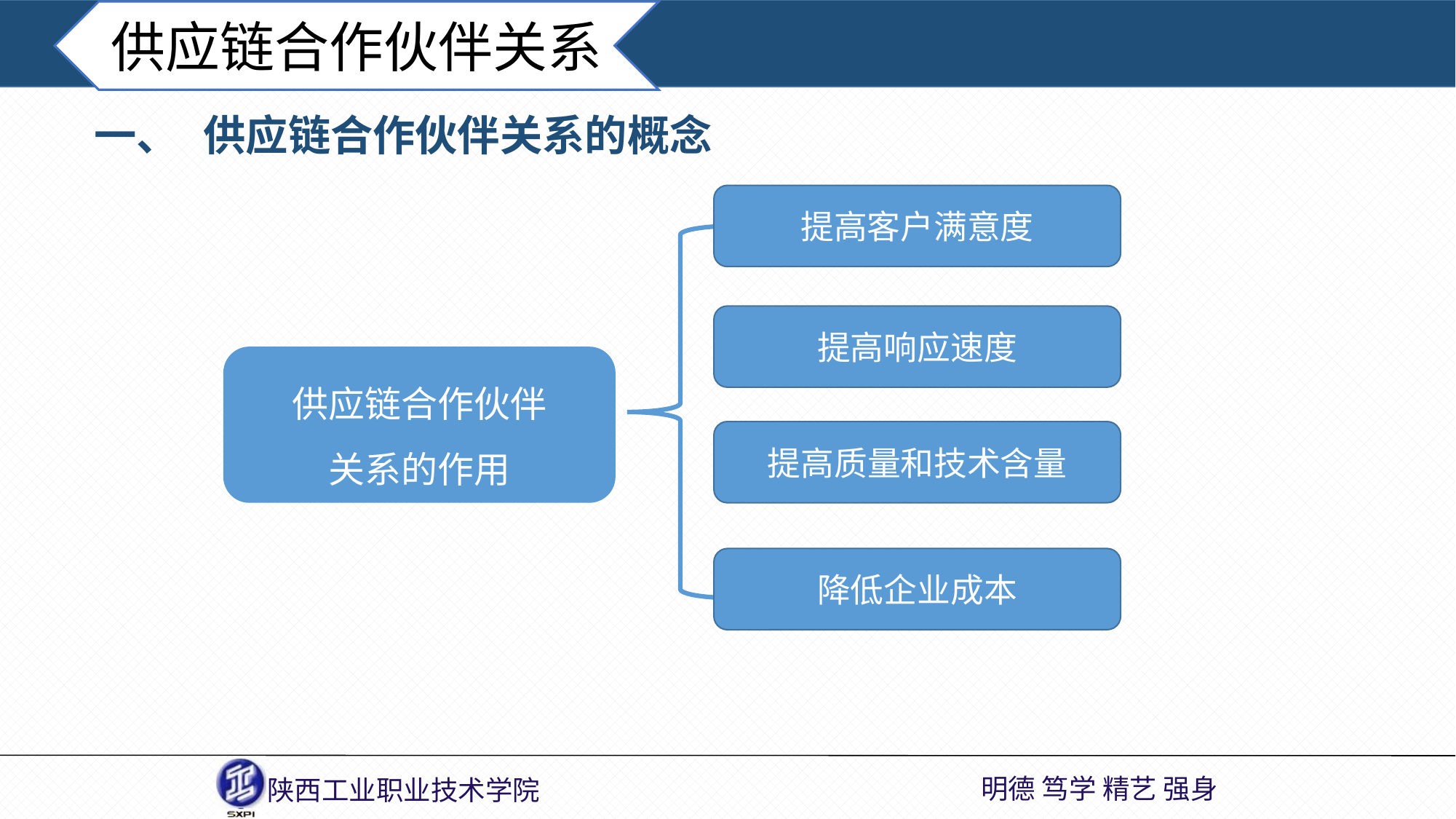

供应链合作伙伴关系
一、	供应链合作伙伴关系的概念
提高客户满意度

提高响应速度
供应链合作伙伴
关系的作用
提高质量和技术含量
降低企业成本